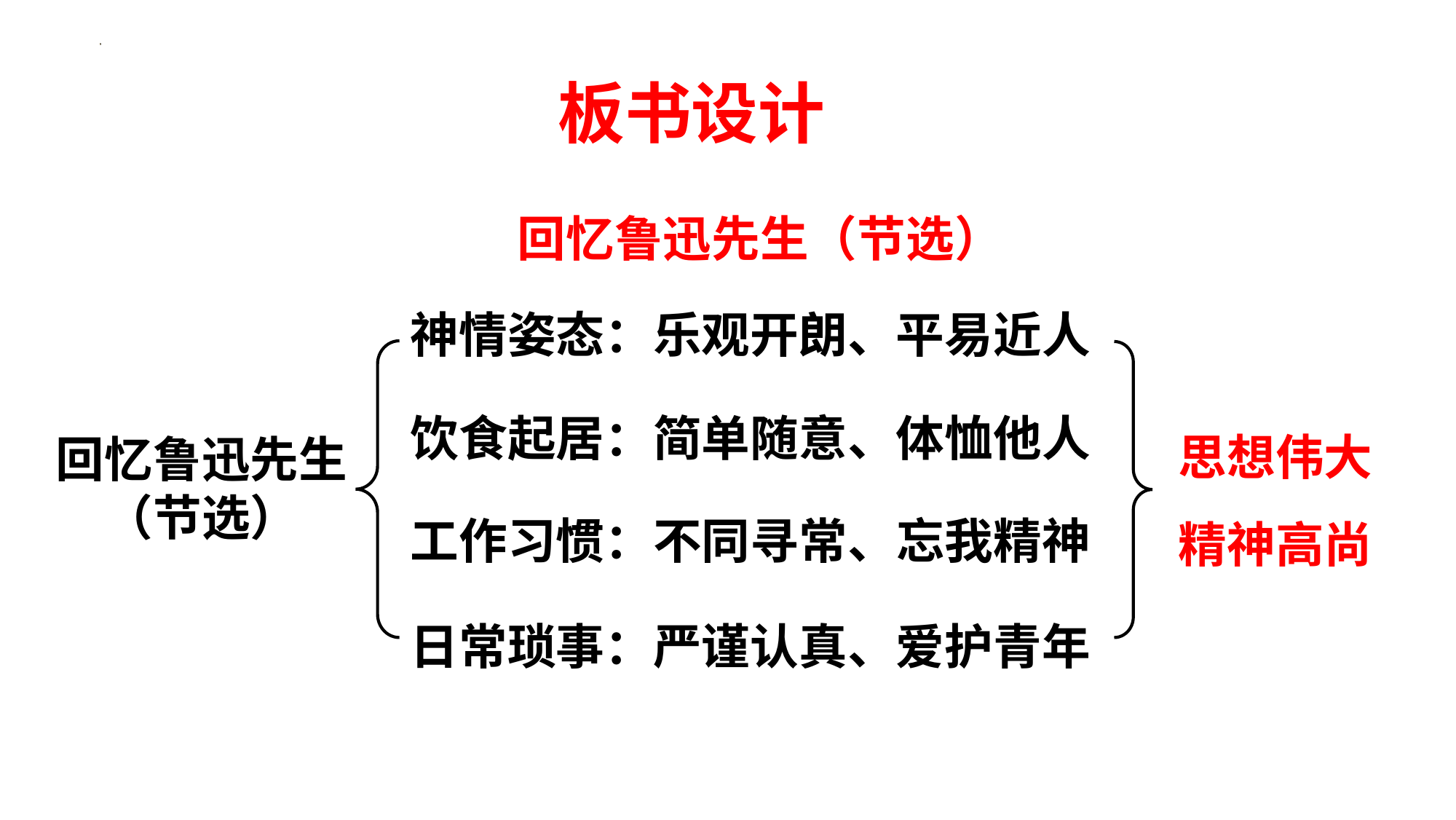

板书设计
回忆鲁迅先生（节选）
神情姿态：乐观开朗、平易近人

思想伟大
精神高尚
饮食起居：简单随意、体恤他人
回忆鲁迅先生
（节选）
工作习惯：不同寻常、忘我精神
日常琐事：严谨认真、爱护青年